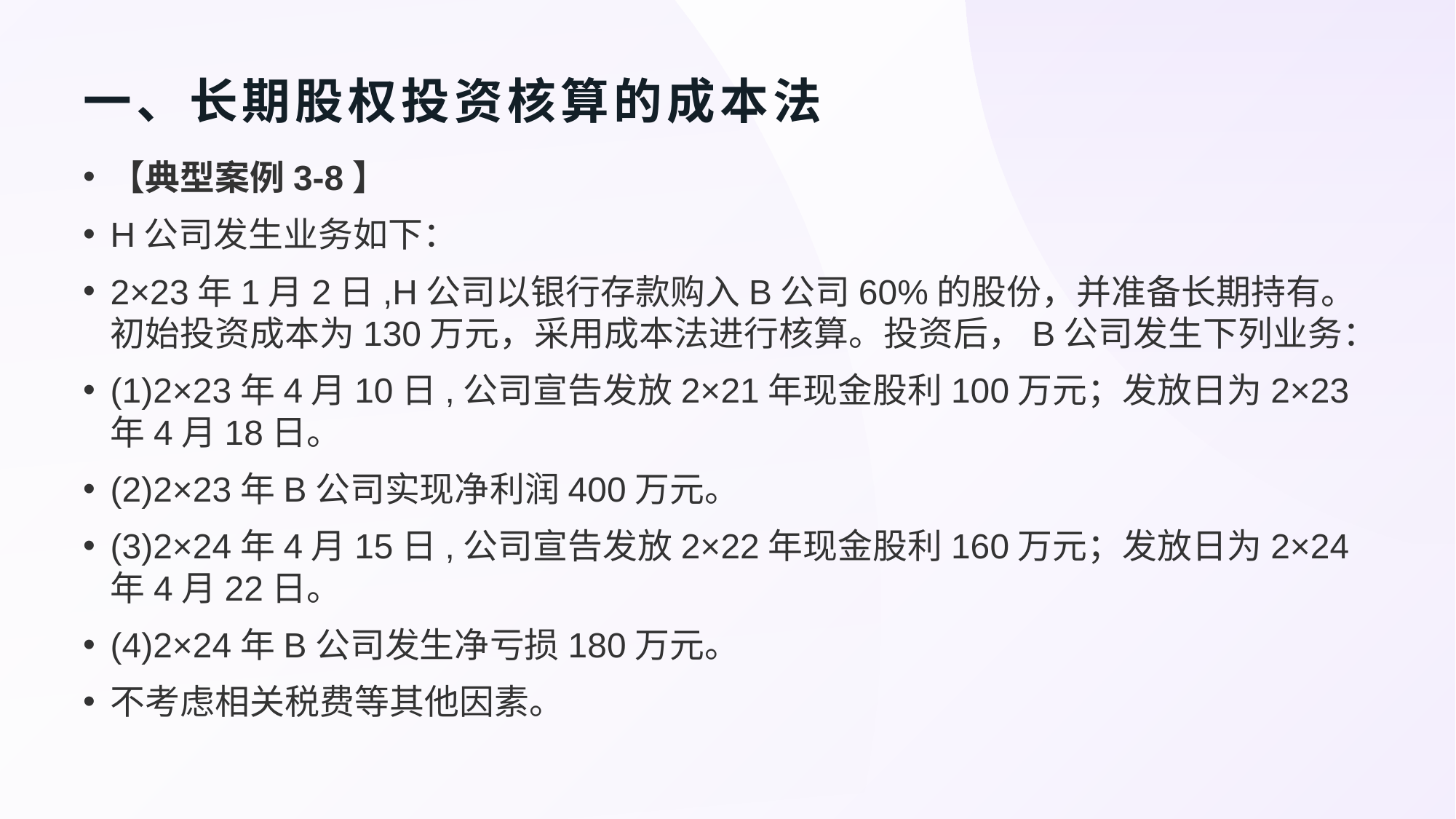

# 一、长期股权投资核算的成本法
【典型案例3-8】
H公司发生业务如下：
2×23年1月2日,H公司以银行存款购入B公司60%的股份，并准备长期持有。初始投资成本为130万元，采用成本法进行核算。投资后，B公司发生下列业务：
(1)2×23年4月10日,公司宣告发放2×21年现金股利100万元；发放日为2×23年4月18日。
(2)2×23年B公司实现净利润400万元。
(3)2×24年4月15日,公司宣告发放2×22年现金股利160万元；发放日为2×24年4月22日。
(4)2×24年B公司发生净亏损180万元。
不考虑相关税费等其他因素。